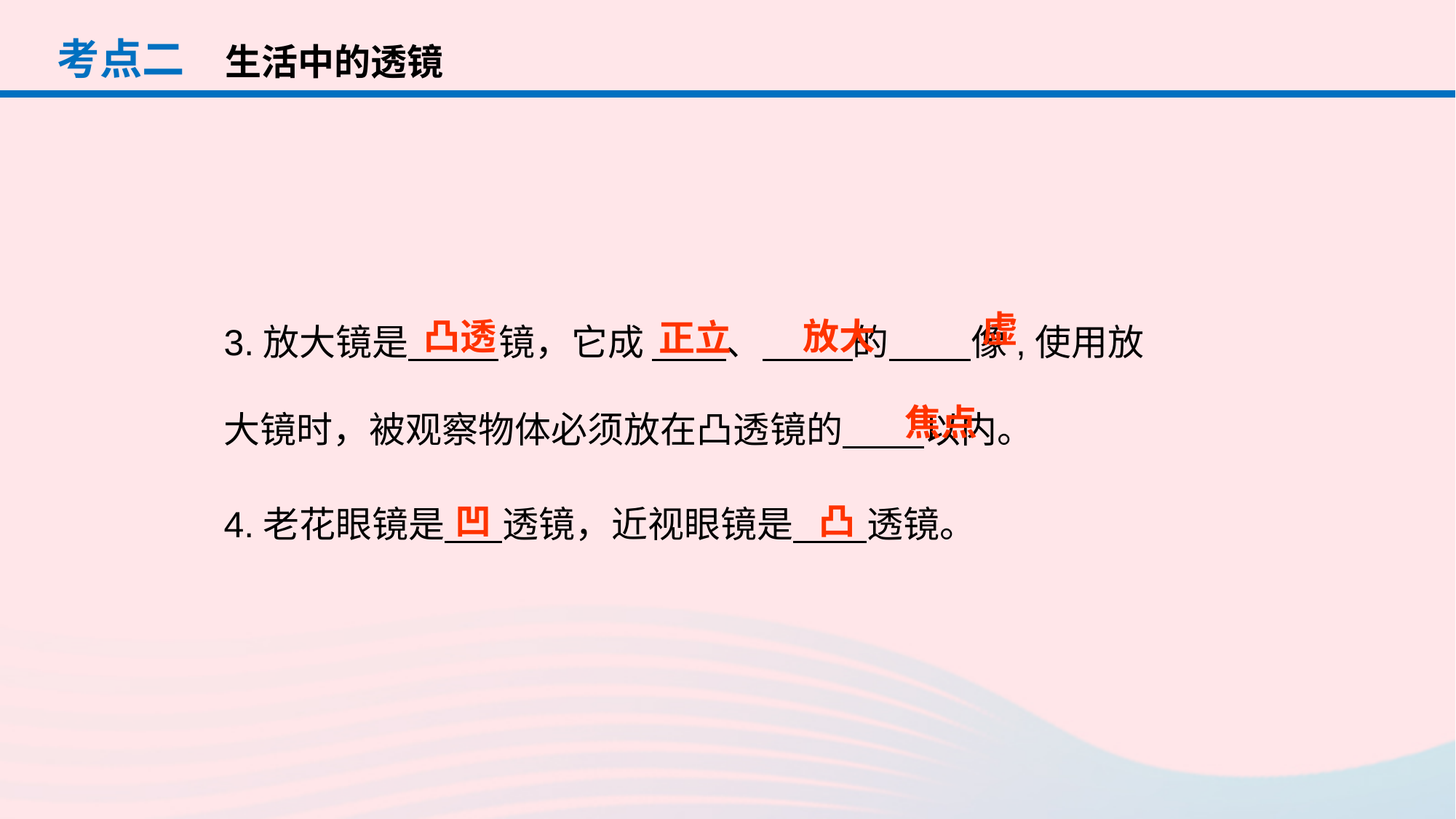

考点二
生活中的透镜
虚
凸透
放大
正立
3.放大镜是           镜，它成          、           的          像,使用放大镜时，被观察物体必须放在凸透镜的          以内。
4.老花眼镜是       透镜，近视眼镜是         透镜。
焦点
凹
凸